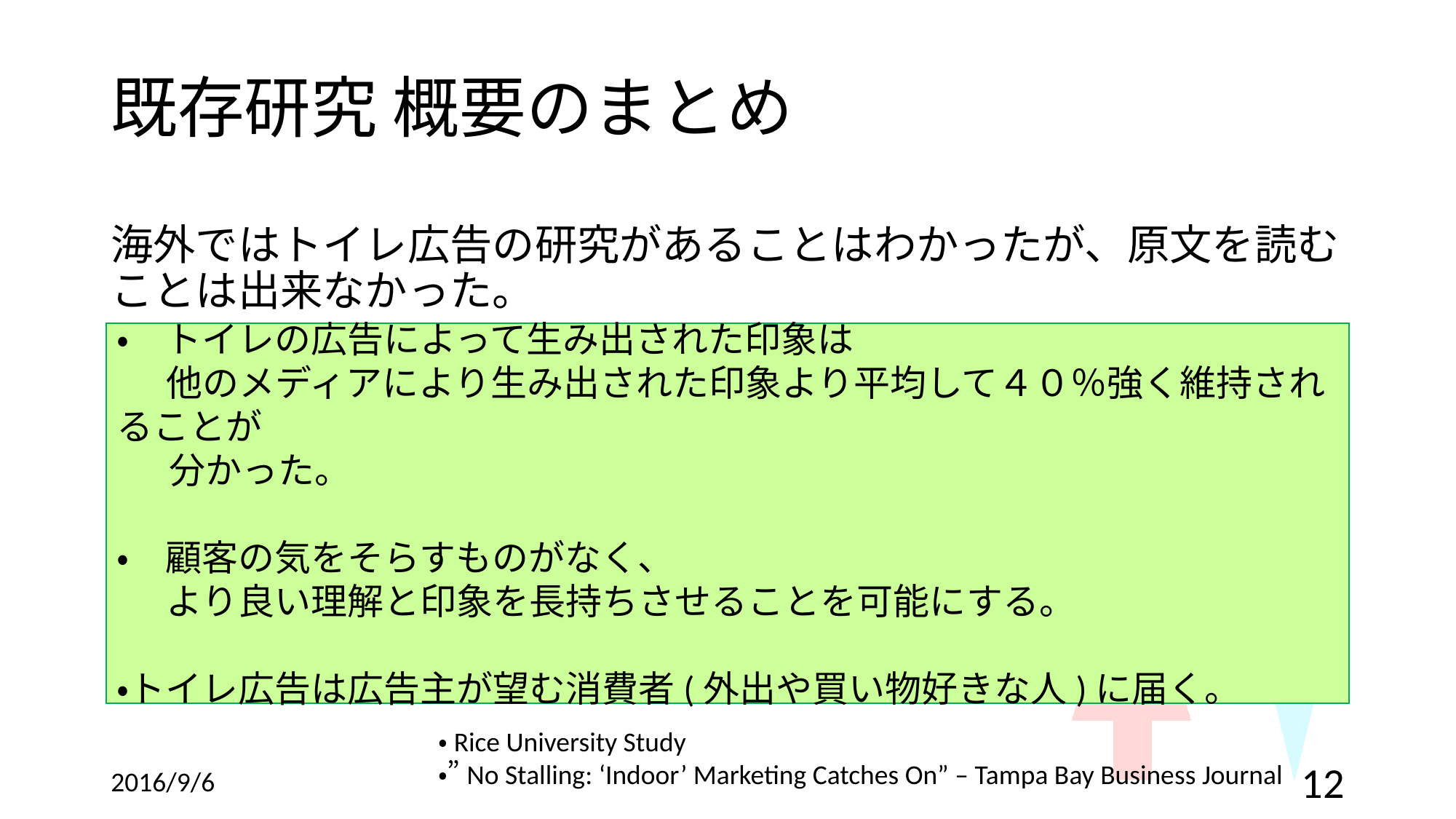

# 既存研究 概要のまとめ
海外ではトイレ広告の研究があることはわかったが、原文を読むことは出来なかった。

・　トイレの広告によって生み出された印象は
     他のメディアにより生み出された印象より平均して４０％強く維持されることが
　  分かった。

・　顧客の気をそらすものがなく、
     より良い理解と印象を長持ちさせることを可能にする。

・トイレ広告は広告主が望む消費者(外出や買い物好きな人)に届く。
・Rice University Study
・”No Stalling: ‘Indoor’ Marketing Catches On” – Tampa Bay Business Journal
2016/9/6
12